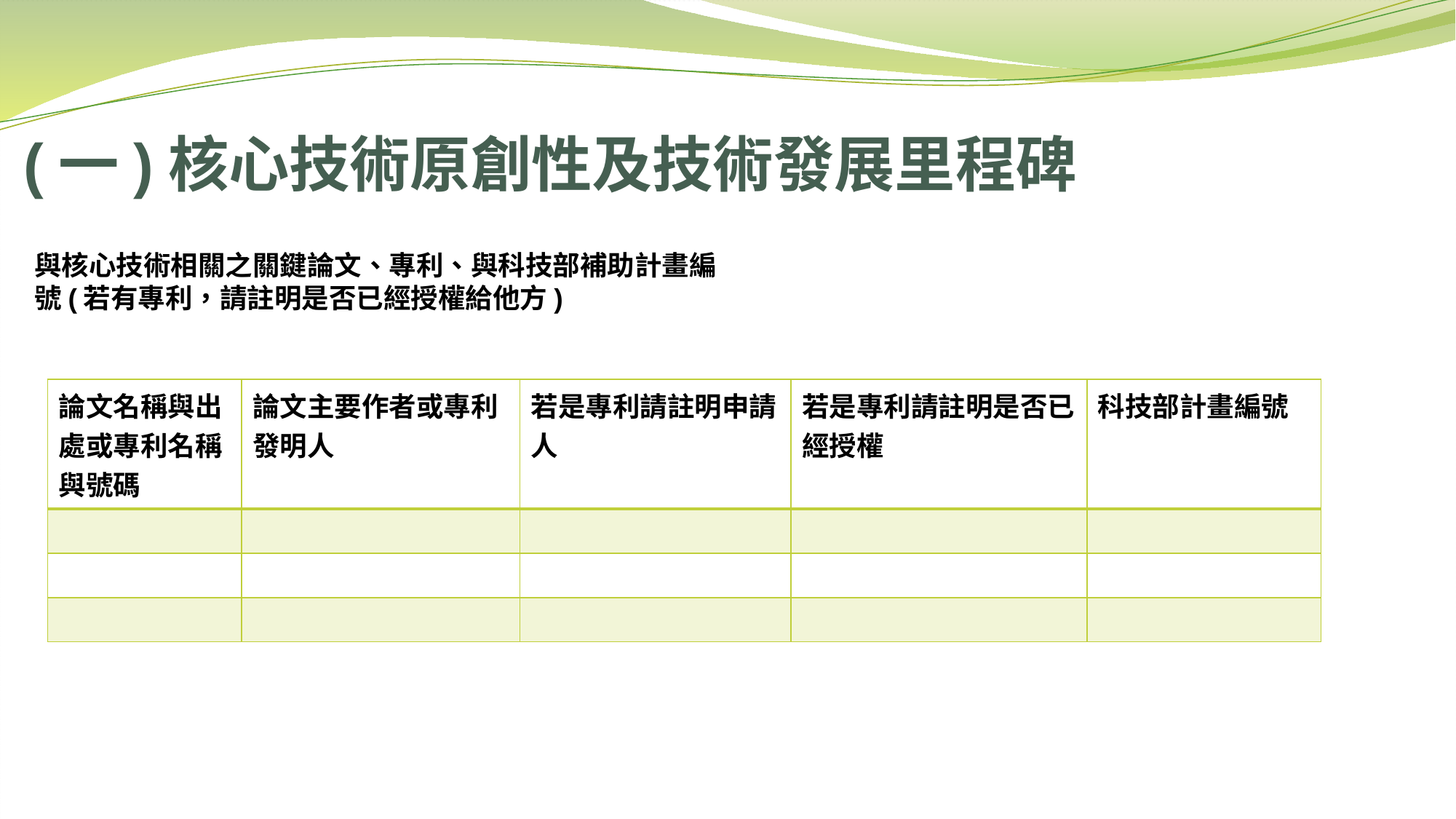

# (一)核心技術原創性及技術發展里程碑
與核心技術相關之關鍵論文、專利、與科技部補助計畫編號(若有專利，請註明是否已經授權給他方)
| 論文名稱與出處或專利名稱與號碼 | 論文主要作者或專利發明人 | 若是專利請註明申請人 | 若是專利請註明是否已經授權 | 科技部計畫編號 |
| --- | --- | --- | --- | --- |
|  |  |  |  |  |
|  |  |  |  |  |
|  |  |  |  |  |